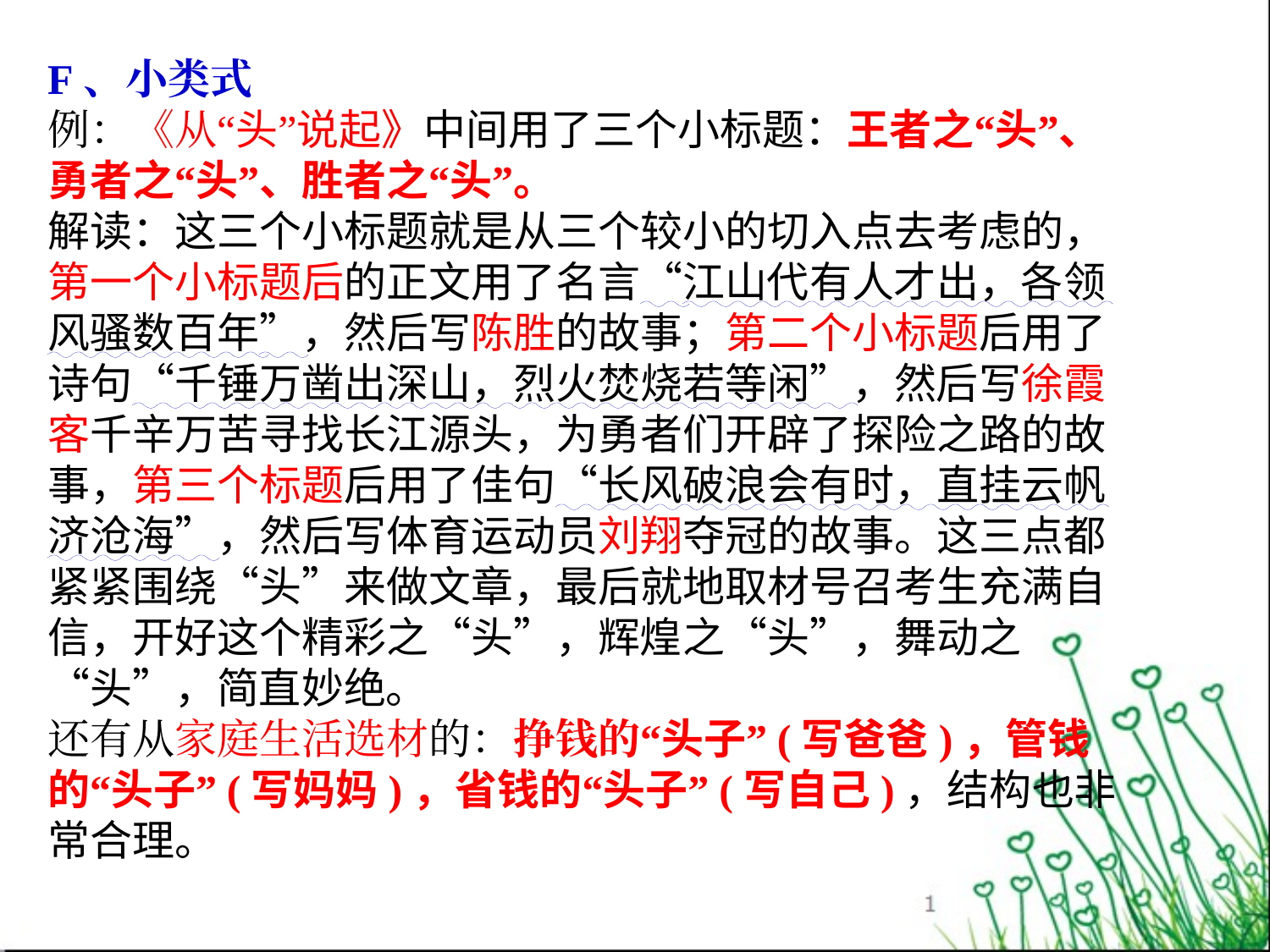

F、小类式
例：《从“头”说起》中间用了三个小标题：王者之“头”、勇者之“头”、胜者之“头”。
解读：这三个小标题就是从三个较小的切入点去考虑的，第一个小标题后的正文用了名言“江山代有人才出，各领风骚数百年”，然后写陈胜的故事；第二个小标题后用了诗句“千锤万凿出深山，烈火焚烧若等闲”，然后写徐霞客千辛万苦寻找长江源头，为勇者们开辟了探险之路的故事，第三个标题后用了佳句“长风破浪会有时，直挂云帆济沧海”，然后写体育运动员刘翔夺冠的故事。这三点都紧紧围绕“头”来做文章，最后就地取材号召考生充满自信，开好这个精彩之“头”，辉煌之“头”，舞动之“头”，简直妙绝。
还有从家庭生活选材的：挣钱的“头子”(写爸爸)，管钱的“头子”(写妈妈)，省钱的“头子”(写自己)，结构也非常合理。